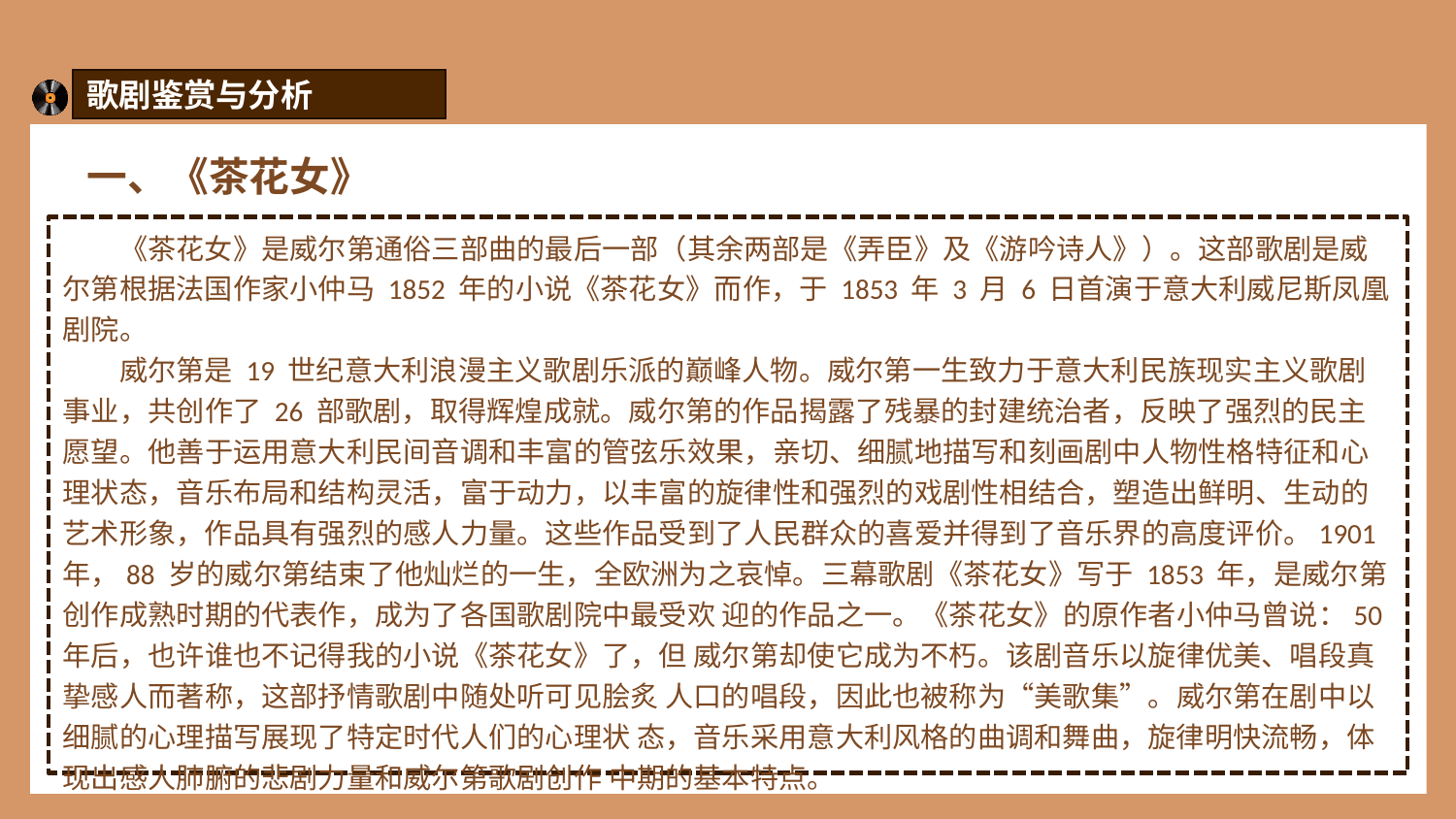

歌剧鉴赏与分析
一、《茶花女》
《茶花女》是威尔第通俗三部曲的最后一部（其余两部是《弄臣》及《游吟诗人》）。这部歌剧是威尔第根据法国作家小仲马 1852 年的小说《茶花女》而作，于 1853 年 3 月 6 日首演于意大利威尼斯凤凰剧院。
威尔第是 19 世纪意大利浪漫主义歌剧乐派的巅峰人物。威尔第一生致力于意大利民族现实主义歌剧事业，共创作了 26 部歌剧，取得辉煌成就。威尔第的作品揭露了残暴的封建统治者，反映了强烈的民主愿望。他善于运用意大利民间音调和丰富的管弦乐效果，亲切、细腻地描写和刻画剧中人物性格特征和心理状态，音乐布局和结构灵活，富于动力，以丰富的旋律性和强烈的戏剧性相结合，塑造出鲜明、生动的艺术形象，作品具有强烈的感人力量。这些作品受到了人民群众的喜爱并得到了音乐界的高度评价。1901 年，88 岁的威尔第结束了他灿烂的一生，全欧洲为之哀悼。三幕歌剧《茶花女》写于 1853 年，是威尔第创作成熟时期的代表作，成为了各国歌剧院中最受欢 迎的作品之一。《茶花女》的原作者小仲马曾说：50 年后，也许谁也不记得我的小说《茶花女》了，但 威尔第却使它成为不朽。该剧音乐以旋律优美、唱段真挚感人而著称，这部抒情歌剧中随处听可见脍炙 人口的唱段，因此也被称为“美歌集”。威尔第在剧中以细腻的心理描写展现了特定时代人们的心理状 态，音乐采用意大利风格的曲调和舞曲，旋律明快流畅，体现出感人肺腑的悲剧力量和威尔第歌剧创作 中期的基本特点。